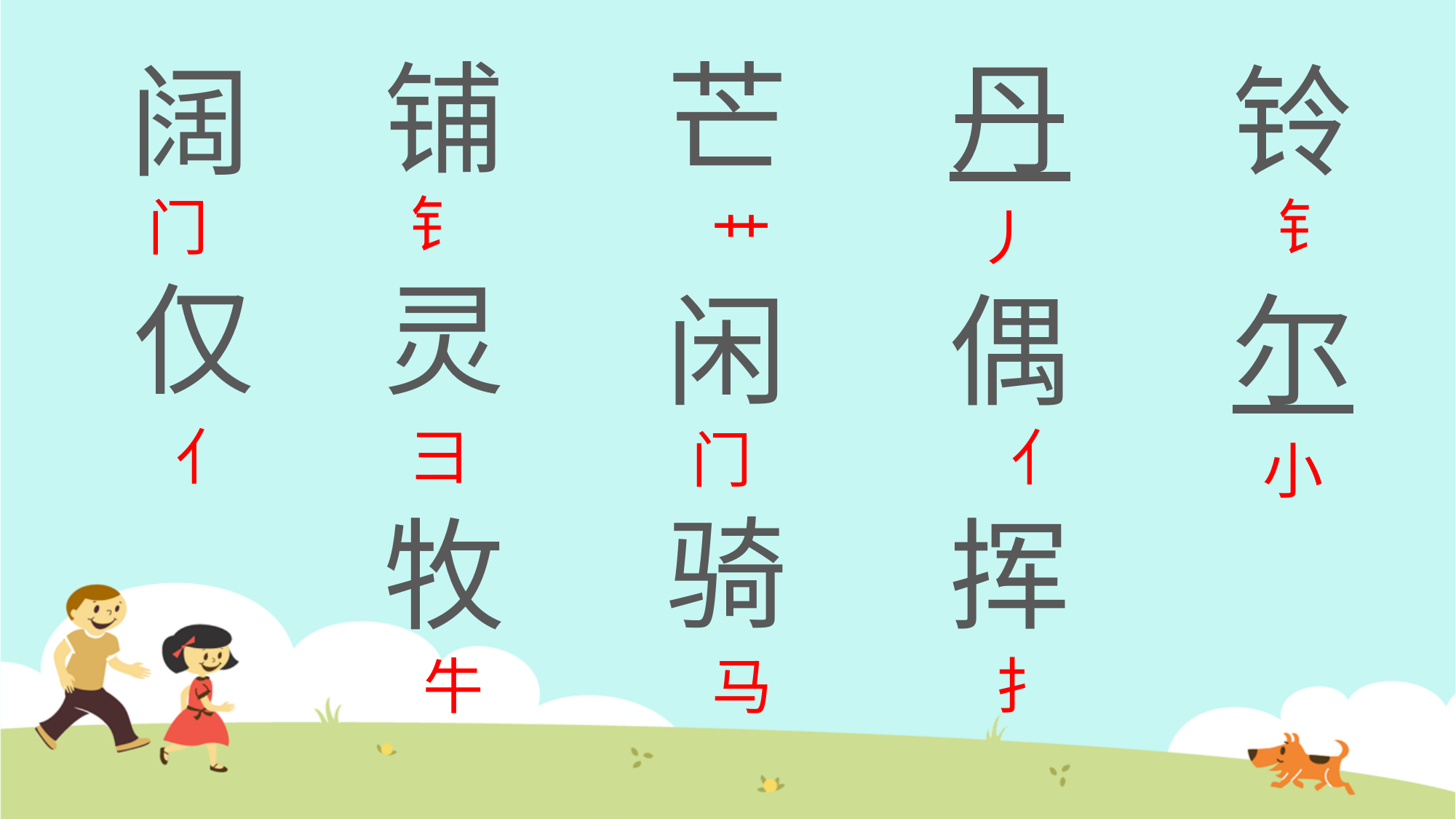

铺
芒
丹
阔
铃
钅
门
钅
丿
艹
灵
仅
偶
尔
闲
亻
彐
亻
门
小
骑
牧
挥
牛
马
扌